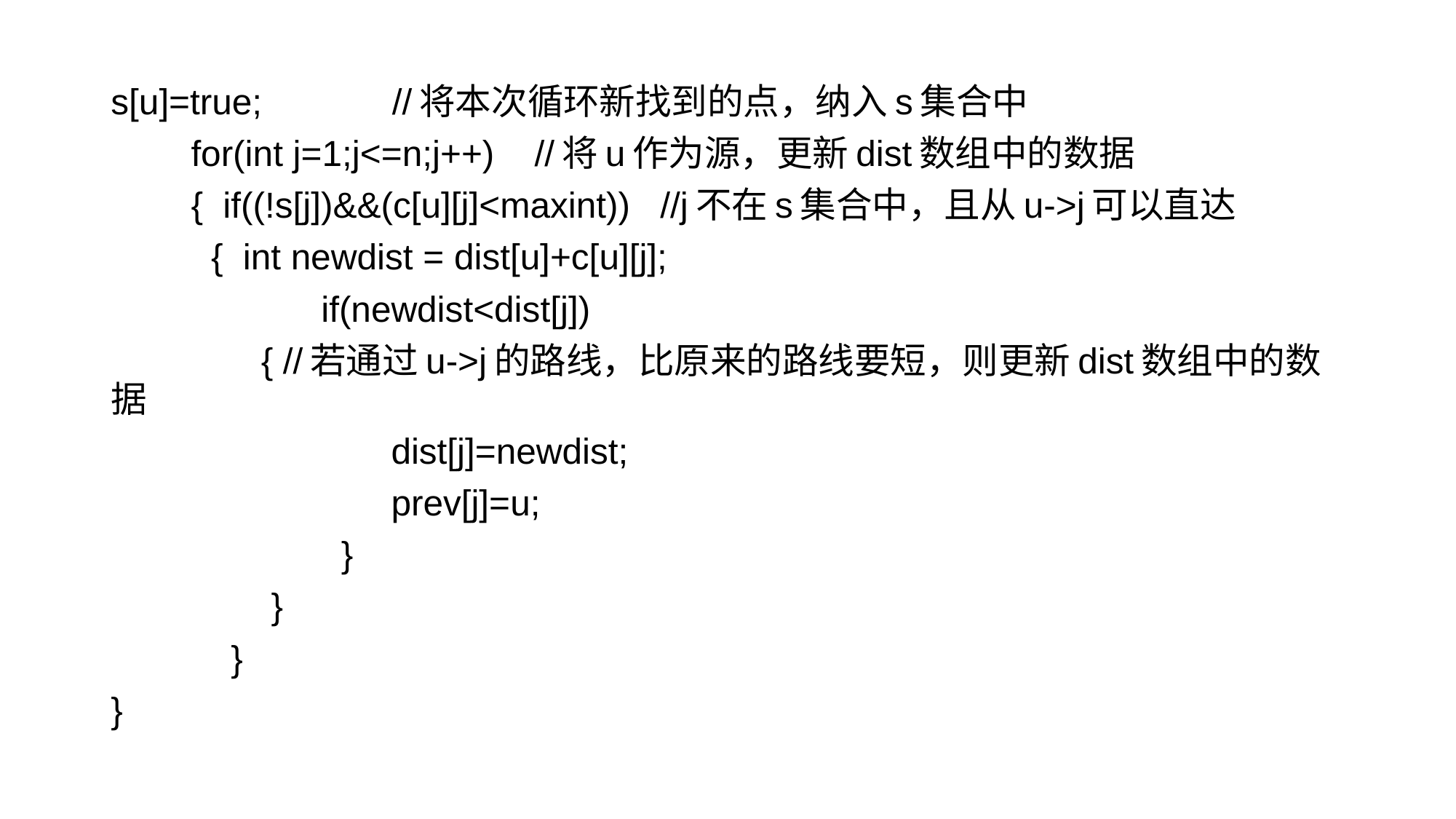

s[u]=true;             //将本次循环新找到的点，纳入s集合中
        for(int j=1;j<=n;j++)    //将u作为源，更新dist数组中的数据
        {  if((!s[j])&&(c[u][j]<maxint))   //j不在s集合中，且从u->j可以直达
          {  int newdist = dist[u]+c[u][j];
                     if(newdist<dist[j])
               { //若通过u->j的路线，比原来的路线要短，则更新dist数组中的数据
                            dist[j]=newdist;
                            prev[j]=u;
                       }
                }
            }
}